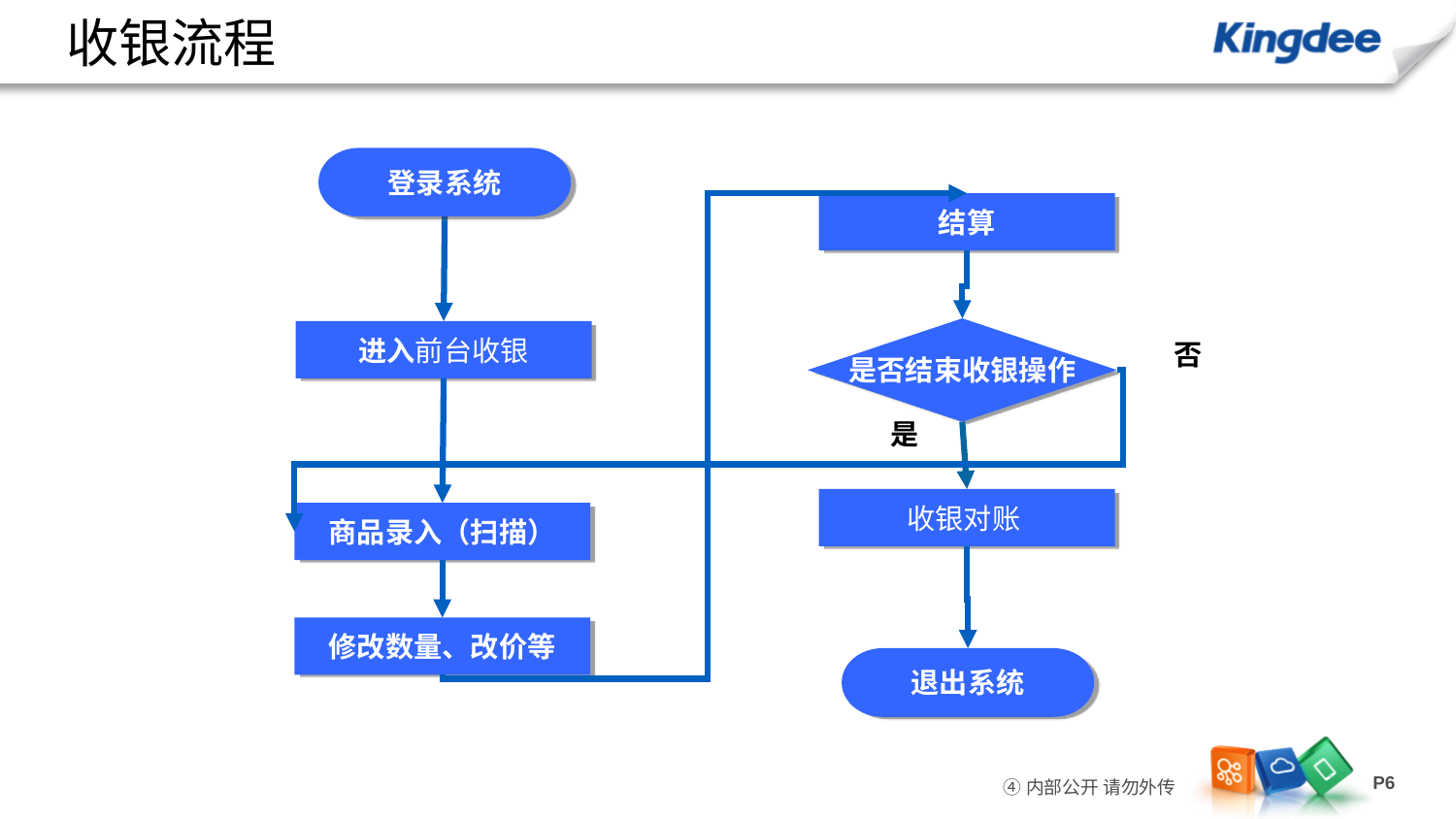

# 收银流程
登录系统
结算
是否结束收银操作
进入前台收银
否
是
收银对账
商品录入（扫描）
修改数量、改价等
退出系统